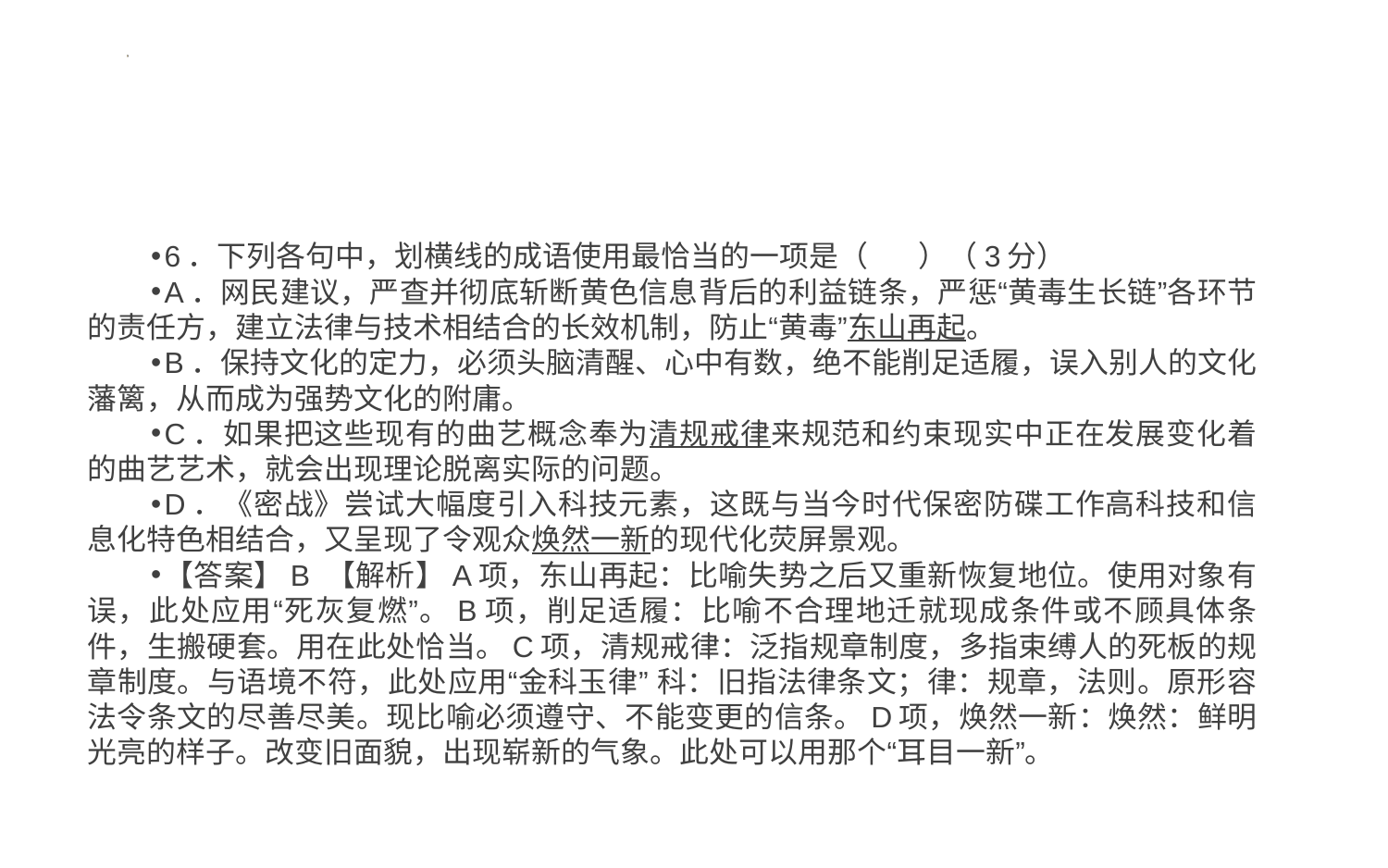

#
6．下列各句中，划横线的成语使用最恰当的一项是（      ）（3分）
A．网民建议，严查并彻底斩断黄色信息背后的利益链条，严惩“黄毒生长链”各环节的责任方，建立法律与技术相结合的长效机制，防止“黄毒”东山再起。
B．保持文化的定力，必须头脑清醒、心中有数，绝不能削足适履，误入别人的文化藩篱，从而成为强势文化的附庸。
C．如果把这些现有的曲艺概念奉为清规戒律来规范和约束现实中正在发展变化着的曲艺艺术，就会出现理论脱离实际的问题。
D．《密战》尝试大幅度引入科技元素，这既与当今时代保密防碟工作高科技和信息化特色相结合，又呈现了令观众焕然一新的现代化荧屏景观。
【答案】B 【解析】A项，东山再起：比喻失势之后又重新恢复地位。使用对象有误，此处应用“死灰复燃”。B项，削足适履：比喻不合理地迁就现成条件或不顾具体条件，生搬硬套。用在此处恰当。C项，清规戒律：泛指规章制度，多指束缚人的死板的规章制度。与语境不符，此处应用“金科玉律” 科：旧指法律条文；律：规章，法则。原形容法令条文的尽善尽美。现比喻必须遵守、不能变更的信条。D项，焕然一新：焕然：鲜明光亮的样子。改变旧面貌，出现崭新的气象。此处可以用那个“耳目一新”。